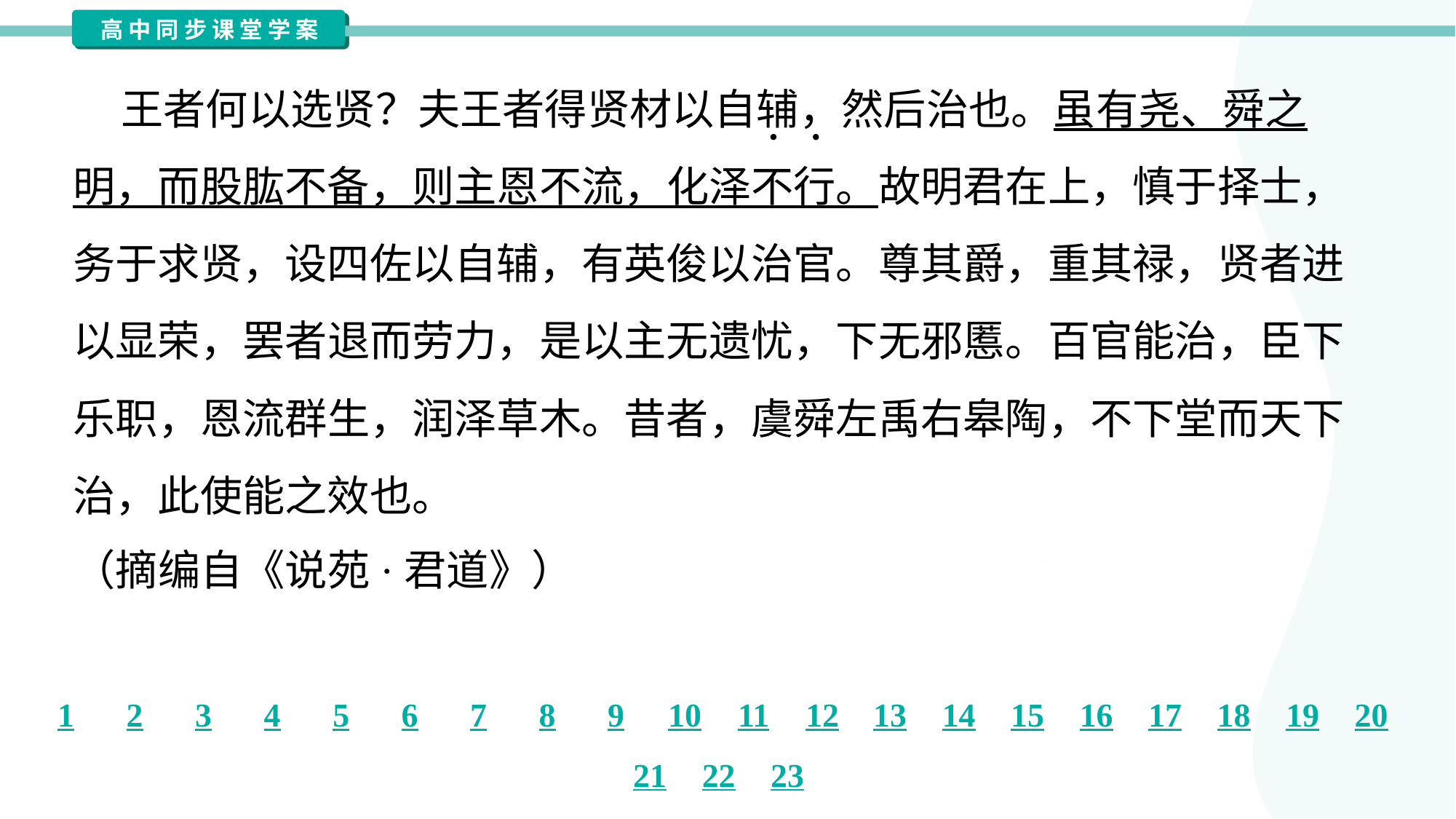

王者何以选贤？夫王者得贤材以自辅，然后治也。虽有尧、舜之
明，而股肱不备，则主恩不流，化泽不行。故明君在上，慎于择士，
务于求贤，设四佐以自辅，有英俊以治官。尊其爵，重其禄，贤者进
以显荣，罢者退而劳力，是以主无遗忧，下无邪慝。百官能治，臣下
乐职，恩流群生，润泽草木。昔者，虞舜左禹右皋陶，不下堂而天下
治，此使能之效也。
（摘编自《说苑·君道》）#1.1.2.1